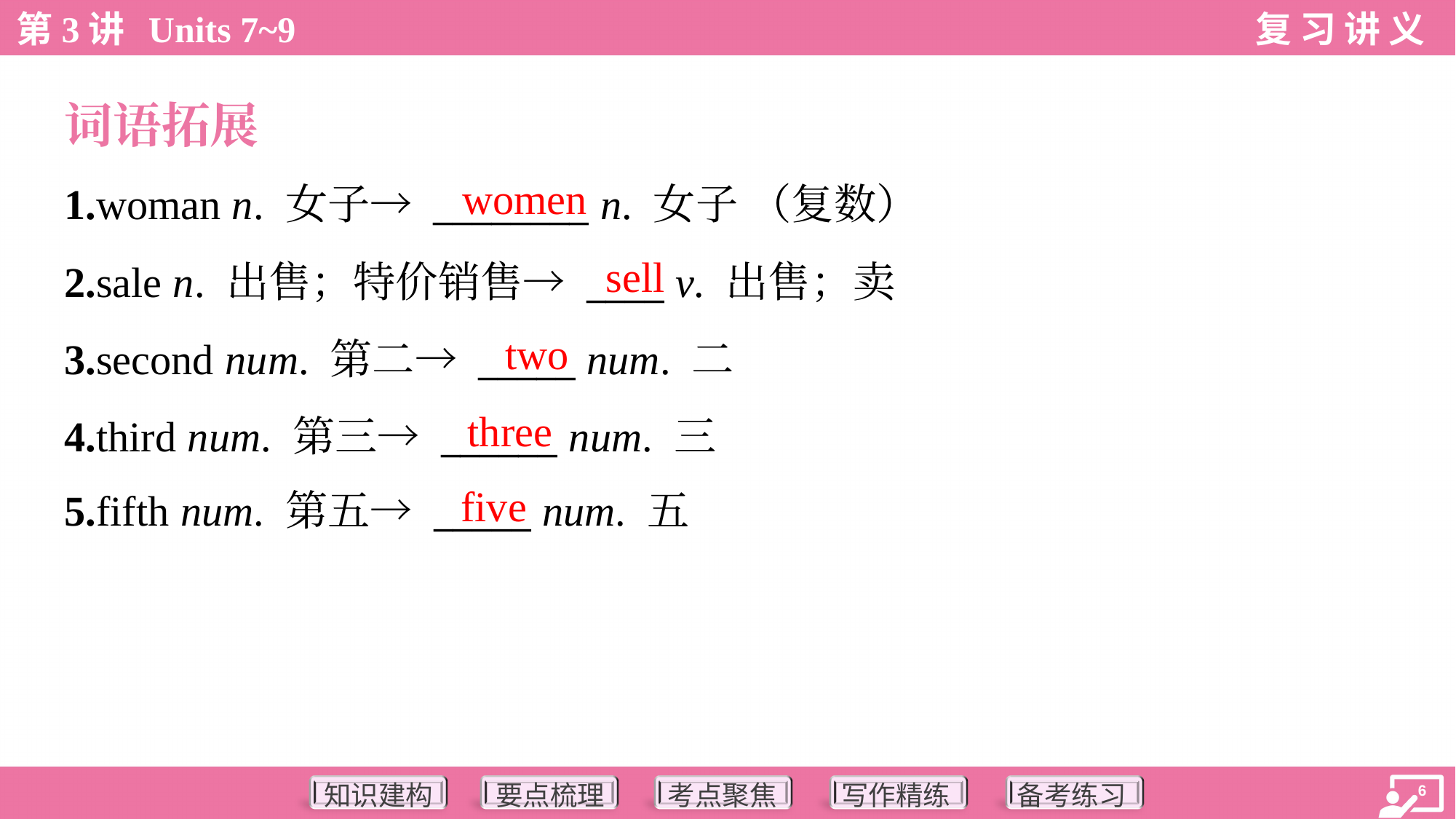

词语拓展
women
1.woman n. 女子→ ________ n. 女子 （复数）
2.sale n. 出售；特价销售→ ____ v. 出售；卖
3.second num. 第二→ _____ num. 二
4.third num. 第三→ ______ num. 三
5.fifth num. 第五→ _____ num. 五
sell
two
three
five